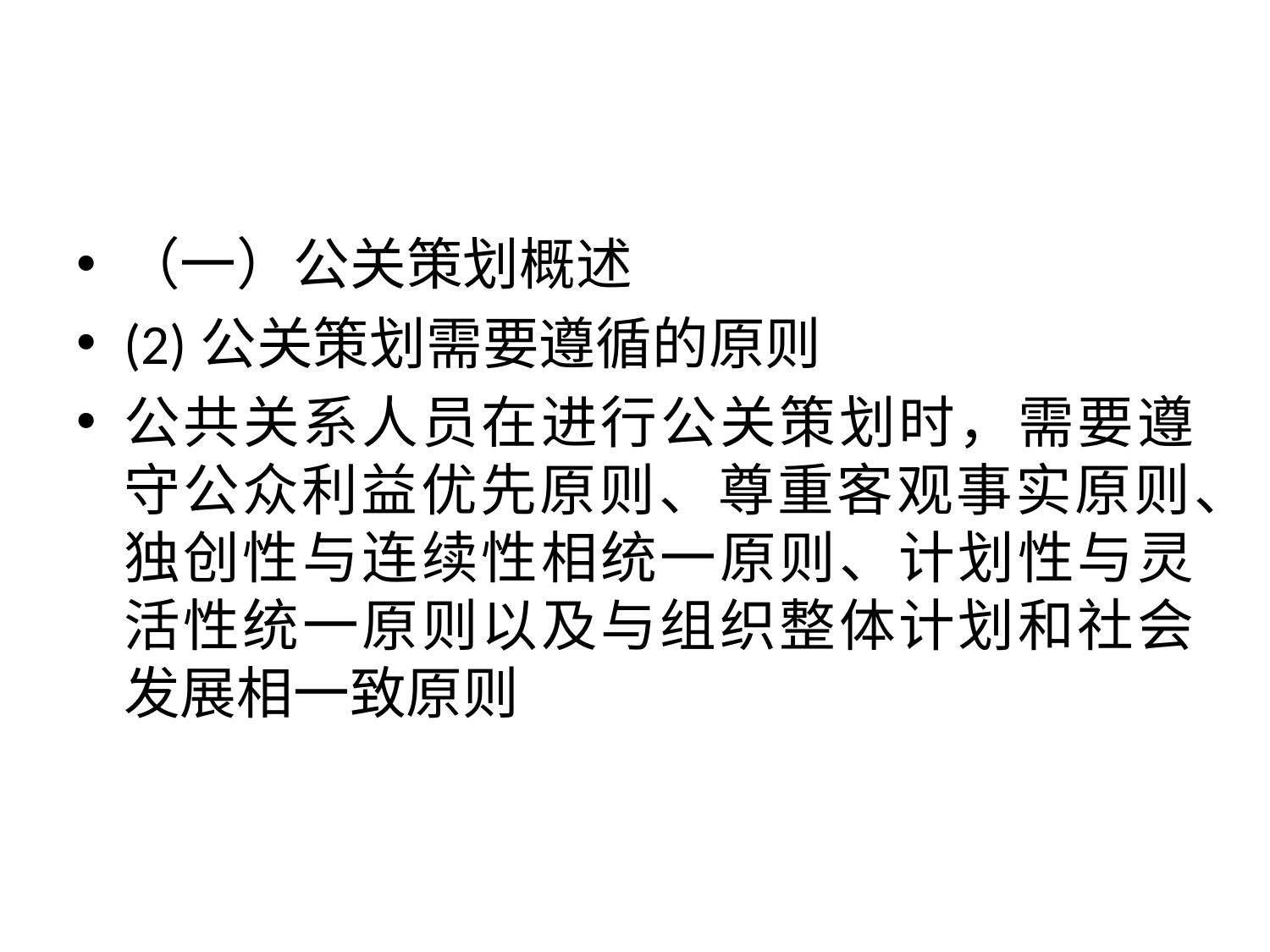

#
（一）公关策划概述
(2)公关策划需要遵循的原则
公共关系人员在进行公关策划时，需要遵守公众利益优先原则、尊重客观事实原则、独创性与连续性相统一原则、计划性与灵活性统一原则以及与组织整体计划和社会发展相一致原则